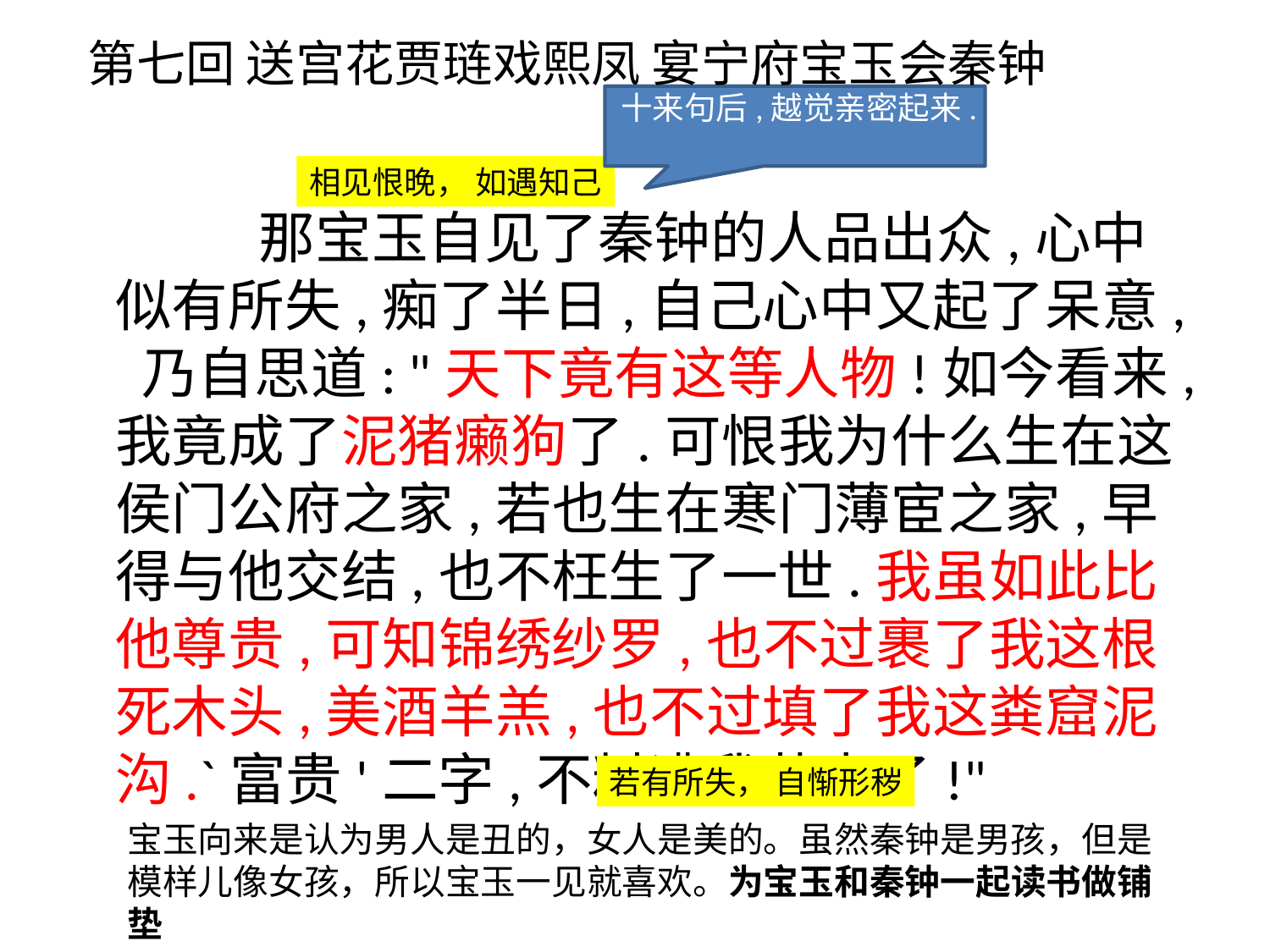

第七回 送宫花贾琏戏熙凤 宴宁府宝玉会秦钟
十来句后,越觉亲密起来.
相见恨晚， 如遇知己
              那宝玉自见了秦钟的人品出众,心中似有所失,痴了半日,自己心中又起了呆意, 乃自思道: "天下竟有这等人物!如今看来,我竟成了泥猪癞狗了.可恨我为什么生在这侯门公府之家,若也生在寒门薄宦之家,早得与他交结,也不枉生了一世.我虽如此比他尊贵,可知锦绣纱罗,也不过裹了我这根死木头,美酒羊羔,也不过填了我这粪窟泥沟.`富贵'二字,不料遭我荼毒了!"
若有所失， 自惭形秽
宝玉向来是认为男人是丑的，女人是美的。虽然秦钟是男孩，但是模样儿像女孩，所以宝玉一见就喜欢。为宝玉和秦钟一起读书做铺垫